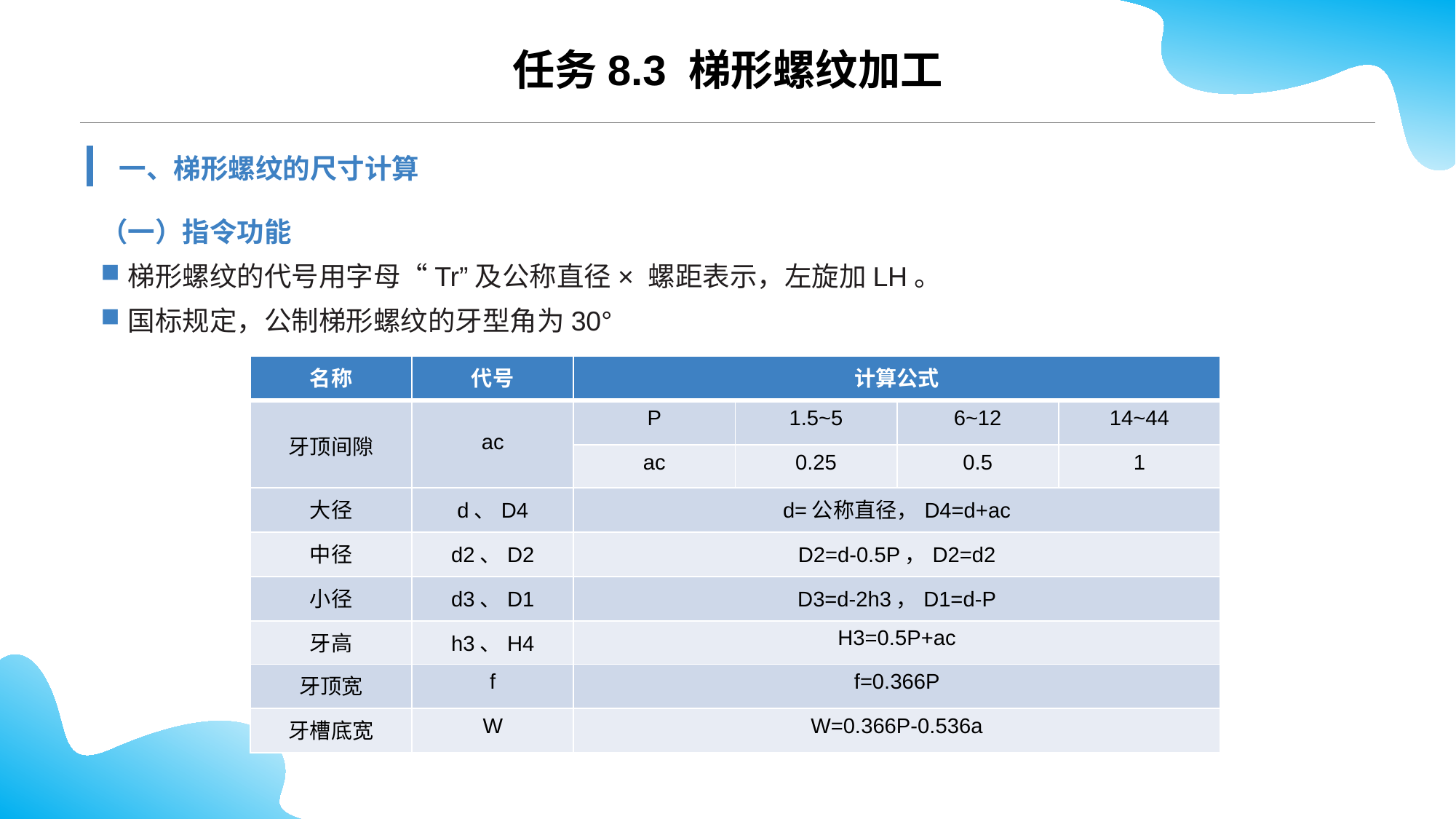

任务8.3 梯形螺纹加工
一、梯形螺纹的尺寸计算
（一）指令功能
梯形螺纹的代号用字母“Tr”及公称直径× 螺距表示，左旋加LH。
国标规定，公制梯形螺纹的牙型角为30°
| 名称 | 代号 | 计算公式 |  |  |  |
| --- | --- | --- | --- | --- | --- |
| 牙顶间隙 | ac | P | 1.5~5 | 6~12 | 14~44 |
|  |  | ac | 0.25 | 0.5 | 1 |
| 大径 | d、D4 | d=公称直径，D4=d+ac |  |  |  |
| 中径 | d2、D2 | D2=d-0.5P，D2=d2 |  |  |  |
| 小径 | d3、D1 | D3=d-2h3，D1=d-P |  |  |  |
| 牙高 | h3、H4 | H3=0.5P+ac |  |  |  |
| 牙顶宽 | f | f=0.366P |  |  |  |
| 牙槽底宽 | W | W=0.366P-0.536a |  |  |  |